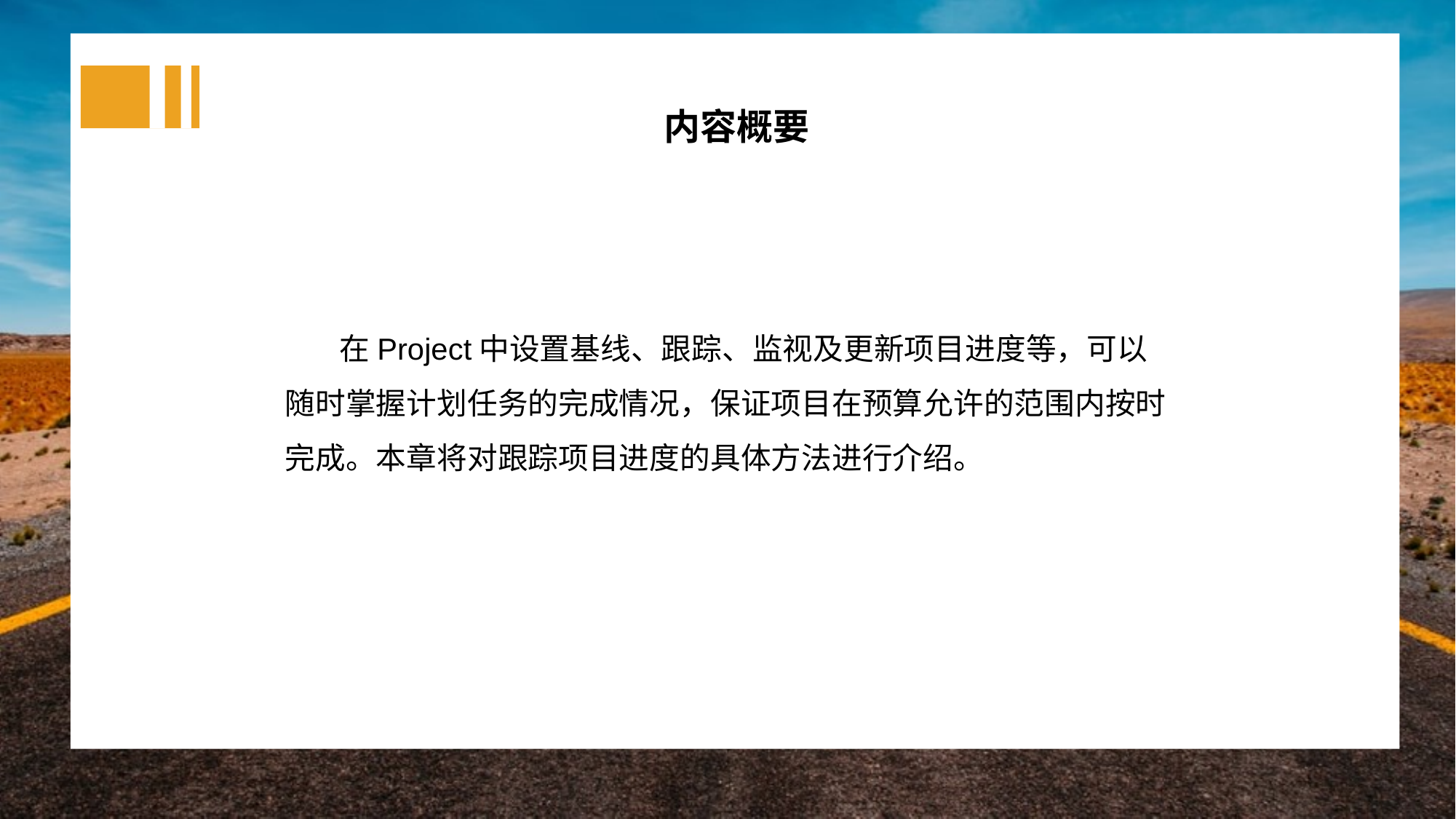

内容概要
在Project中设置基线、跟踪、监视及更新项目进度等，可以随时掌握计划任务的完成情况，保证项目在预算允许的范围内按时完成。本章将对跟踪项目进度的具体方法进行介绍。